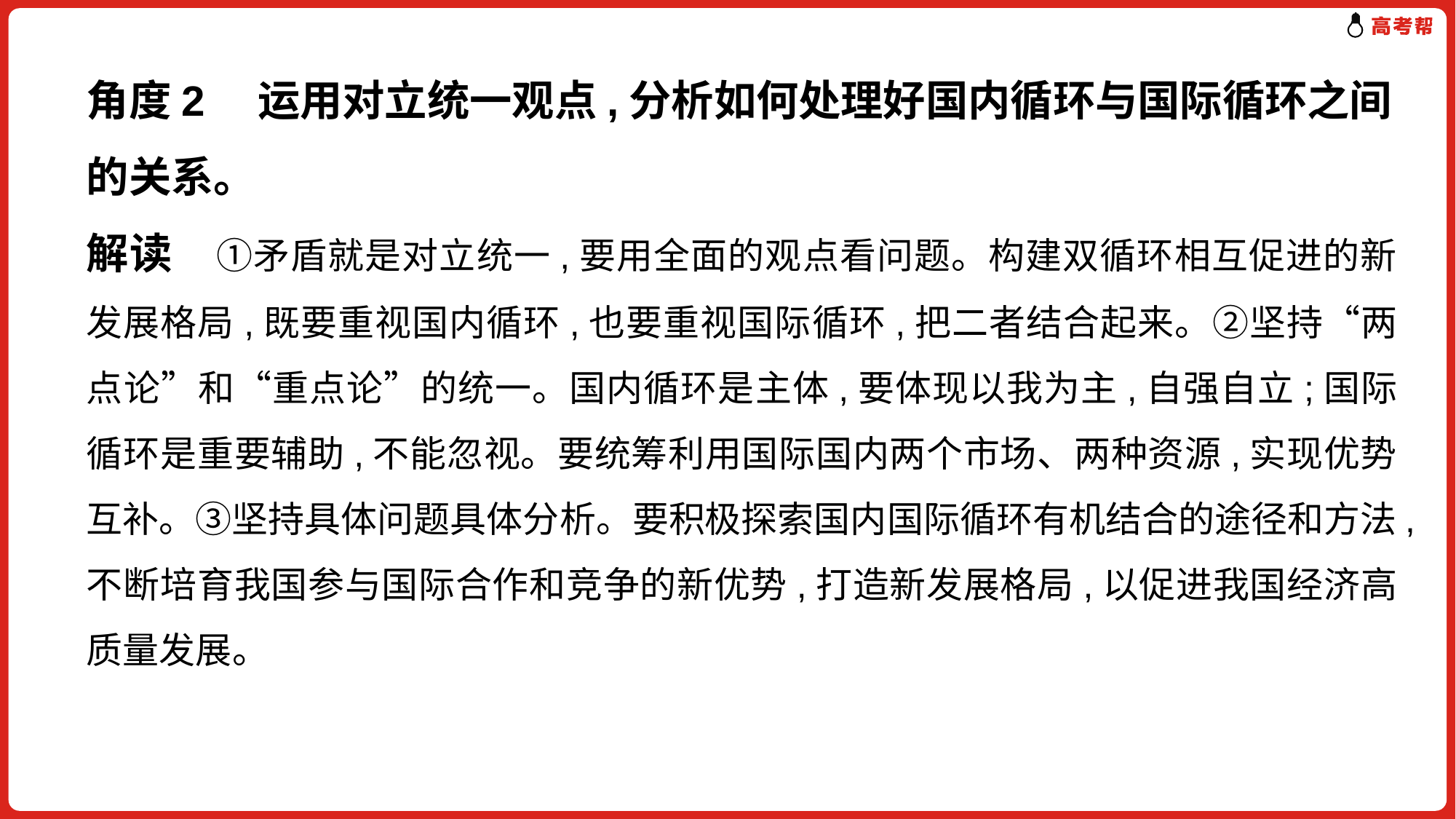

角度2　运用对立统一观点,分析如何处理好国内循环与国际循环之间的关系。
解读　①矛盾就是对立统一,要用全面的观点看问题。构建双循环相互促进的新发展格局,既要重视国内循环,也要重视国际循环,把二者结合起来。②坚持“两点论”和“重点论”的统一。国内循环是主体,要体现以我为主,自强自立;国际循环是重要辅助,不能忽视。要统筹利用国际国内两个市场、两种资源,实现优势互补。③坚持具体问题具体分析。要积极探索国内国际循环有机结合的途径和方法,不断培育我国参与国际合作和竞争的新优势,打造新发展格局,以促进我国经济高质量发展。